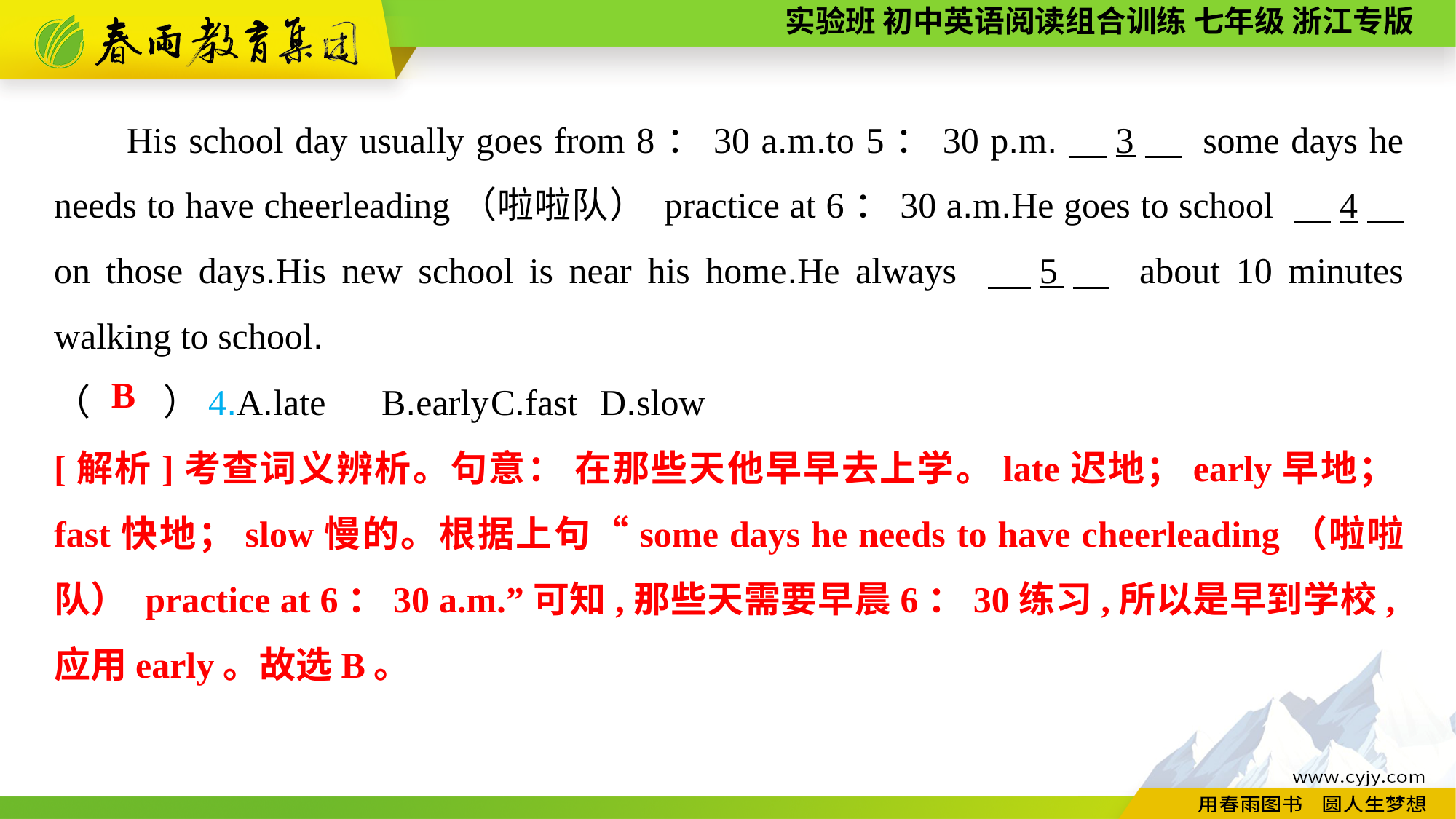

His school day usually goes from 8：30 a.m.to 5：30 p.m.　3　 some days he needs to have cheerleading（啦啦队） practice at 6：30 a.m.He goes to school 　4　 on those days.His new school is near his home.He always 　5　 about 10 minutes walking to school.
（　　）4.A.late	B.early	C.fast	D.slow
B
[解析]考查词义辨析。句意： 在那些天他早早去上学。late迟地；early早地；fast快地；slow慢的。根据上句“some days he needs to have cheerleading（啦啦队） practice at 6：30 a.m.”可知,那些天需要早晨6：30练习,所以是早到学校,应用early。故选B。